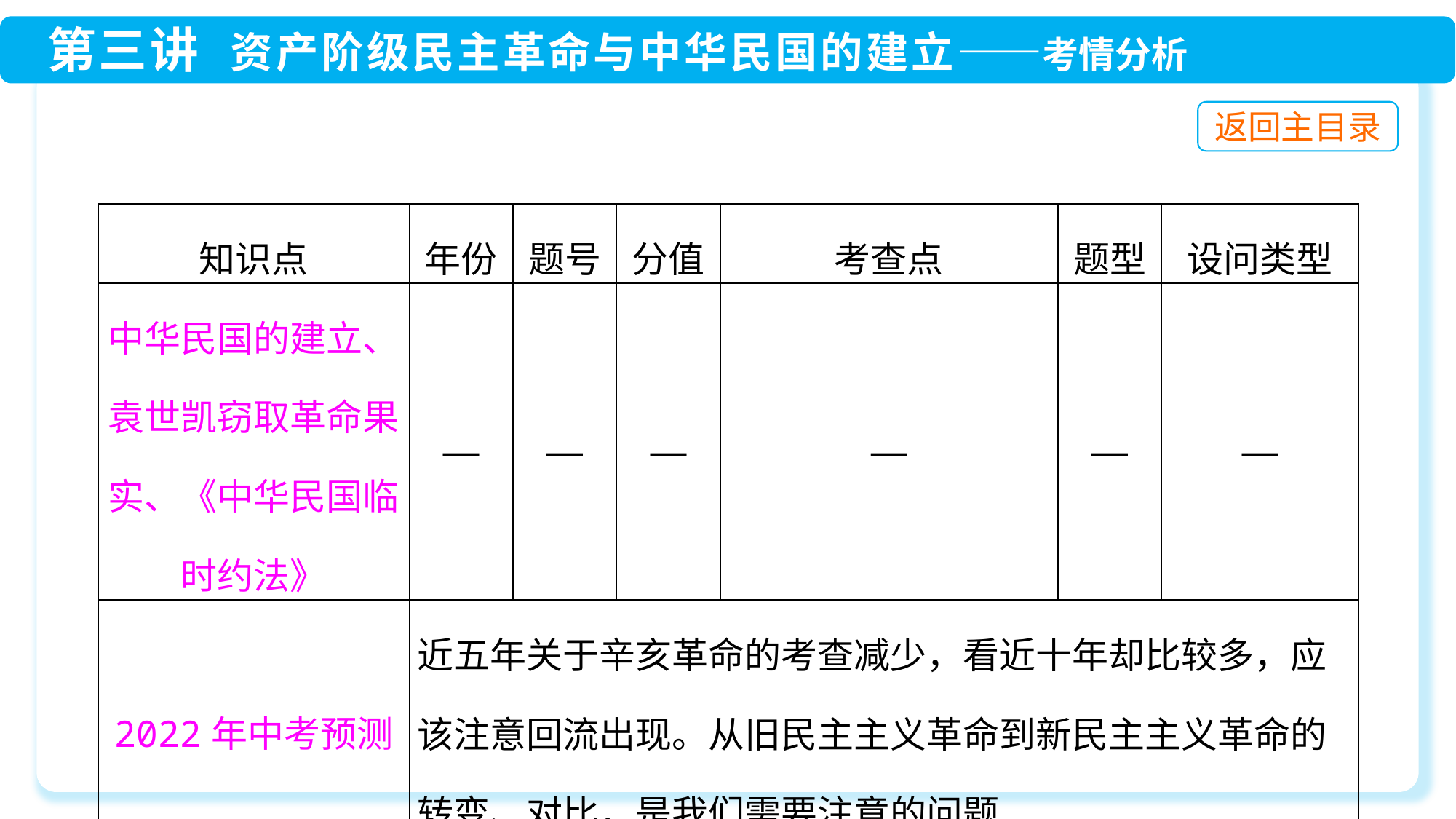

| 知识点 | 年份 | 题号 | 分值 | 考查点 | 题型 | 设问类型 |
| --- | --- | --- | --- | --- | --- | --- |
| 中华民国的建立、袁世凯窃取革命果实、《中华民国临时约法》 | — | — | — | — | — | — |
| 2022年中考预测 | 近五年关于辛亥革命的考查减少，看近十年却比较多，应该注意回流出现。从旧民主主义革命到新民主主义革命的转变、对比，是我们需要注意的问题 |  |  |  |  |  |